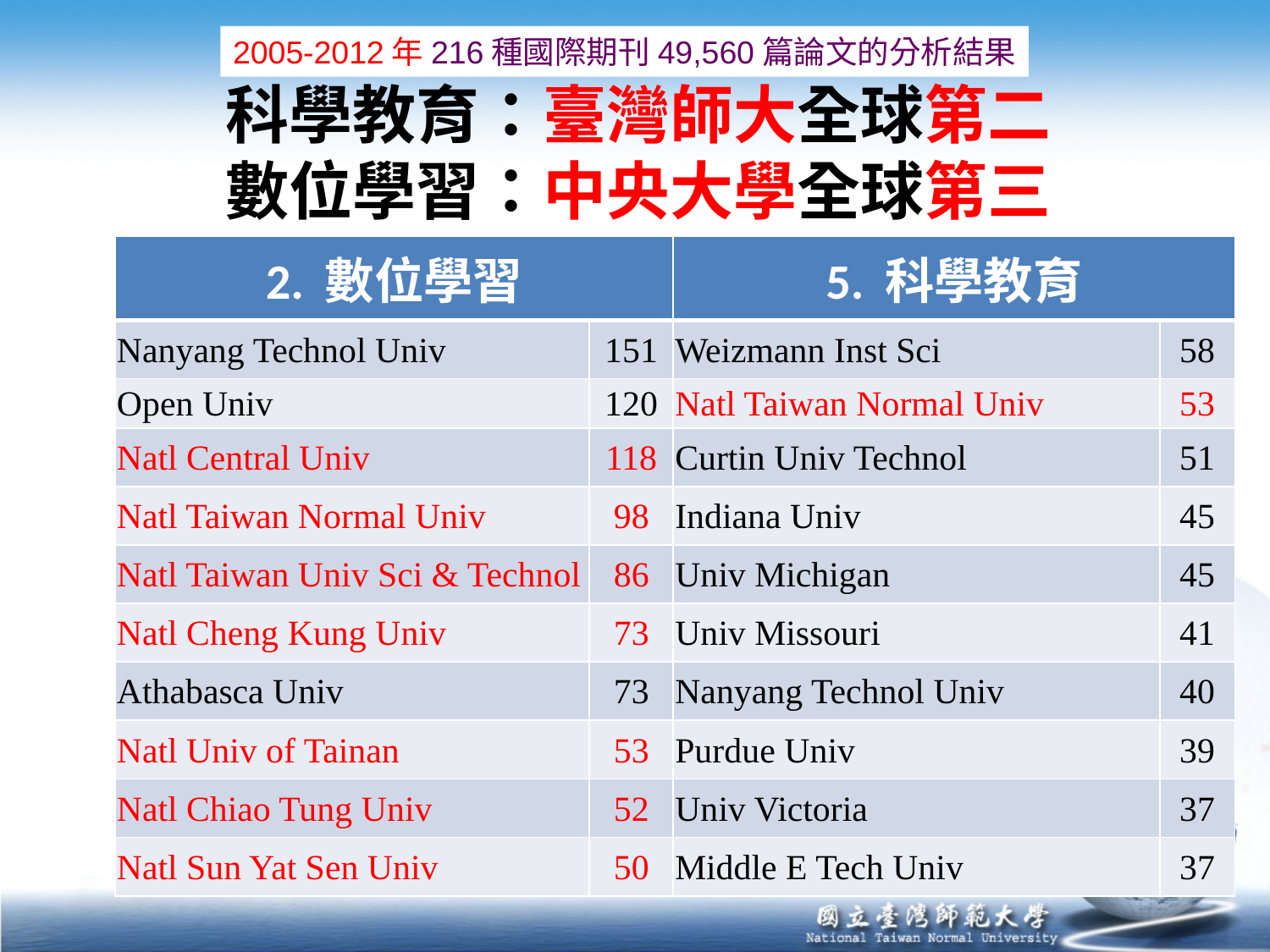

2005-2012年216種國際期刊49,560篇論文的分析結果
# 科學教育：臺灣師大全球第二 數位學習：中央大學全球第三
| 2. 數位學習 |  | 5. 科學教育 |  |
| --- | --- | --- | --- |
| Nanyang Technol Univ | 151 | Weizmann Inst Sci | 58 |
| Open Univ | 120 | Natl Taiwan Normal Univ | 53 |
| Natl Central Univ | 118 | Curtin Univ Technol | 51 |
| Natl Taiwan Normal Univ | 98 | Indiana Univ | 45 |
| Natl Taiwan Univ Sci & Technol | 86 | Univ Michigan | 45 |
| Natl Cheng Kung Univ | 73 | Univ Missouri | 41 |
| Athabasca Univ | 73 | Nanyang Technol Univ | 40 |
| Natl Univ of Tainan | 53 | Purdue Univ | 39 |
| Natl Chiao Tung Univ | 52 | Univ Victoria | 37 |
| Natl Sun Yat Sen Univ | 50 | Middle E Tech Univ | 37 |